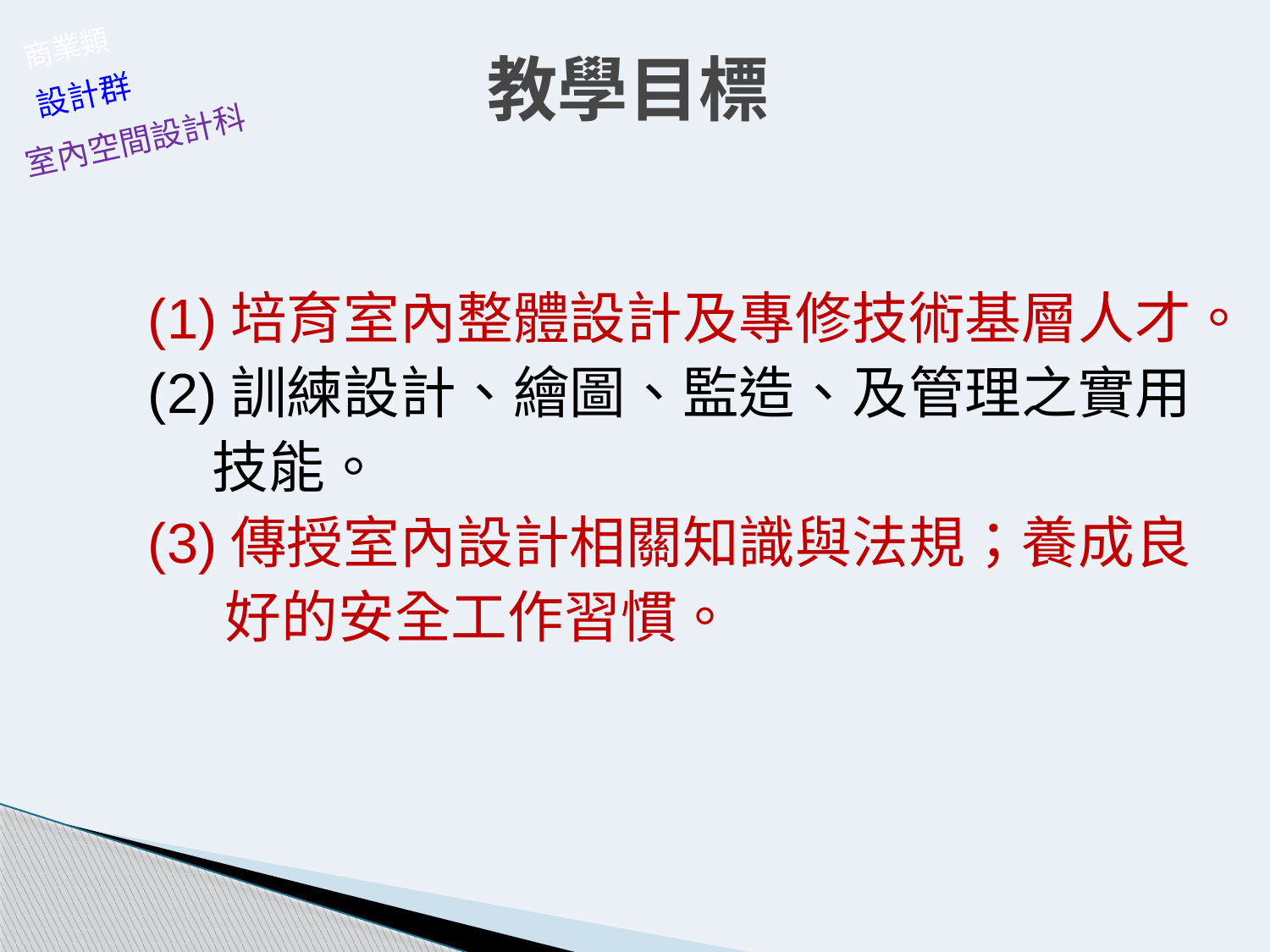

# 教學目標
商業類

設計群
室內空間設計科
(1)培育室內整體設計及專修技術基層人才。
(2)訓練設計、繪圖、監造、及管理之實用
    技能。
(3)傳授室內設計相關知識與法規；養成良
     好的安全工作習慣。